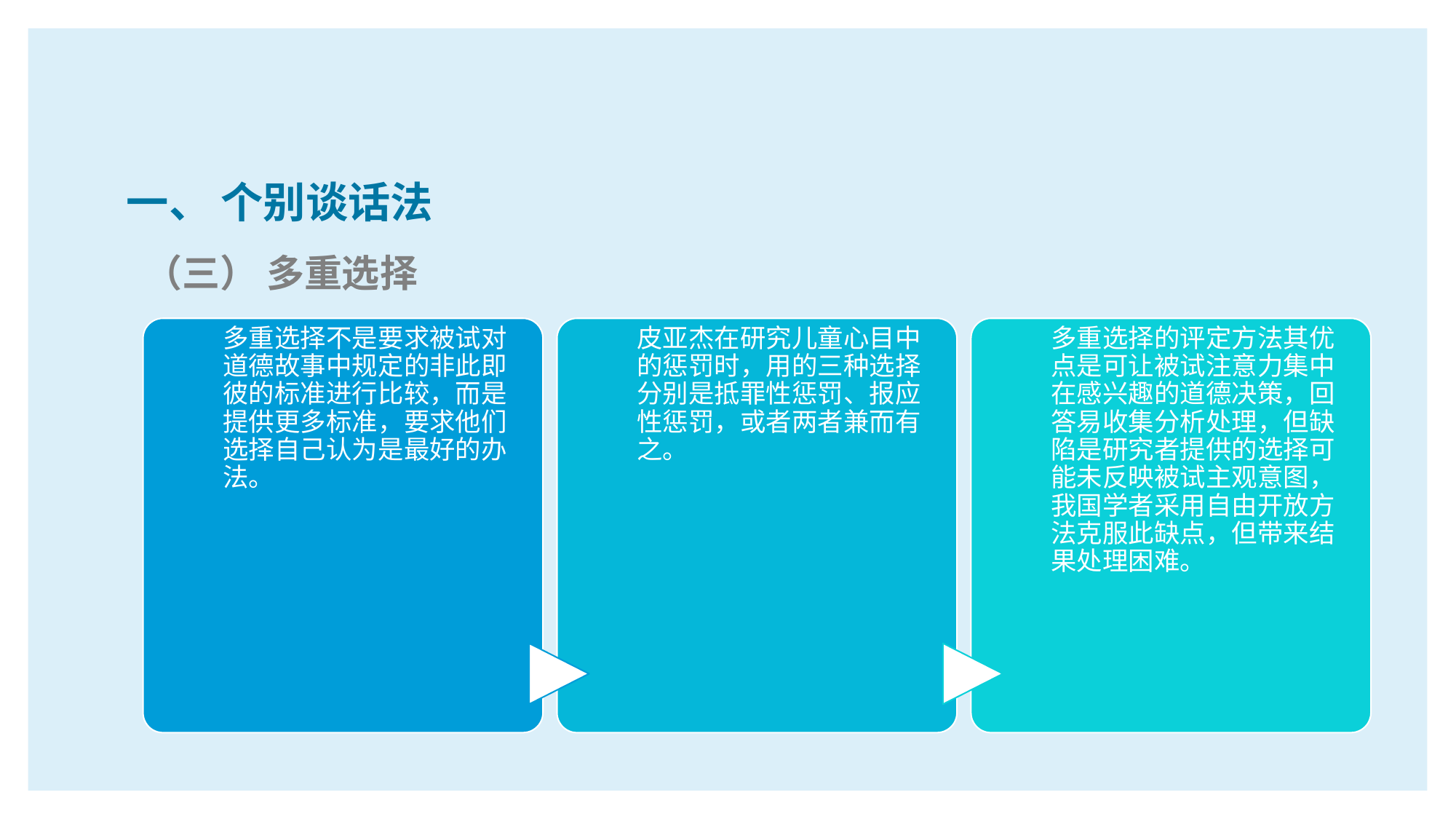

一、 个别谈话法
 （三） 多重选择

多重选择不是要求被试对道德故事中规定的非此即彼的标准进行比较，而是提供更多标准，要求他们选择自己认为是最好的办法。

皮亚杰在研究儿童心目中的惩罚时，用的三种选择分别是抵罪性惩罚、报应性惩罚，或者两者兼而有之。

多重选择的评定方法其优点是可让被试注意力集中在感兴趣的道德决策，回答易收集分析处理，但缺陷是研究者提供的选择可能未反映被试主观意图，我国学者采用自由开放方法克服此缺点，但带来结果处理困难。